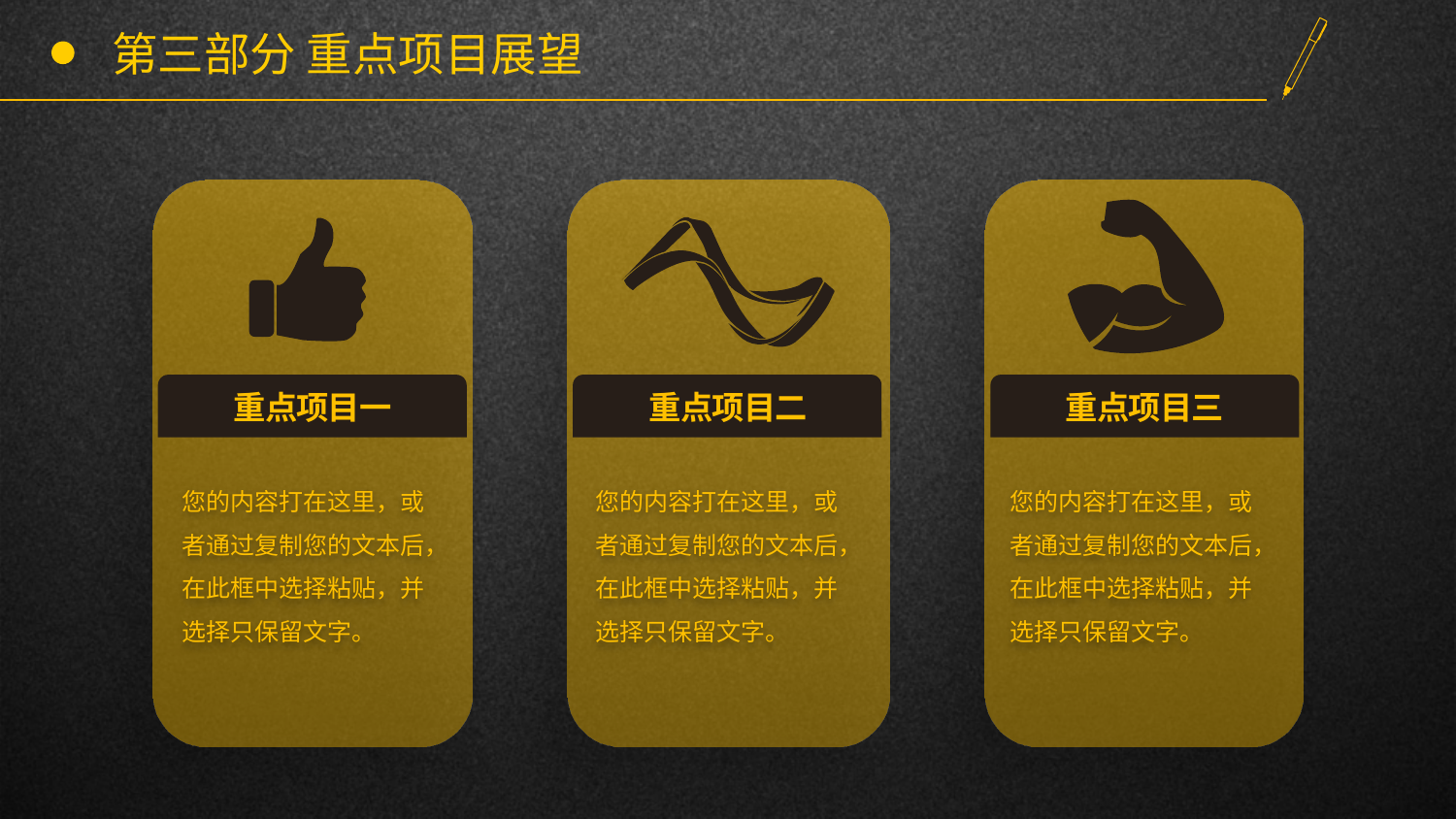

# 第三部分 重点项目展望

重点项目一
重点项目二
重点项目三
您的内容打在这里，或者通过复制您的文本后，在此框中选择粘贴，并选择只保留文字。
您的内容打在这里，或者通过复制您的文本后，在此框中选择粘贴，并选择只保留文字。
您的内容打在这里，或者通过复制您的文本后，在此框中选择粘贴，并选择只保留文字。